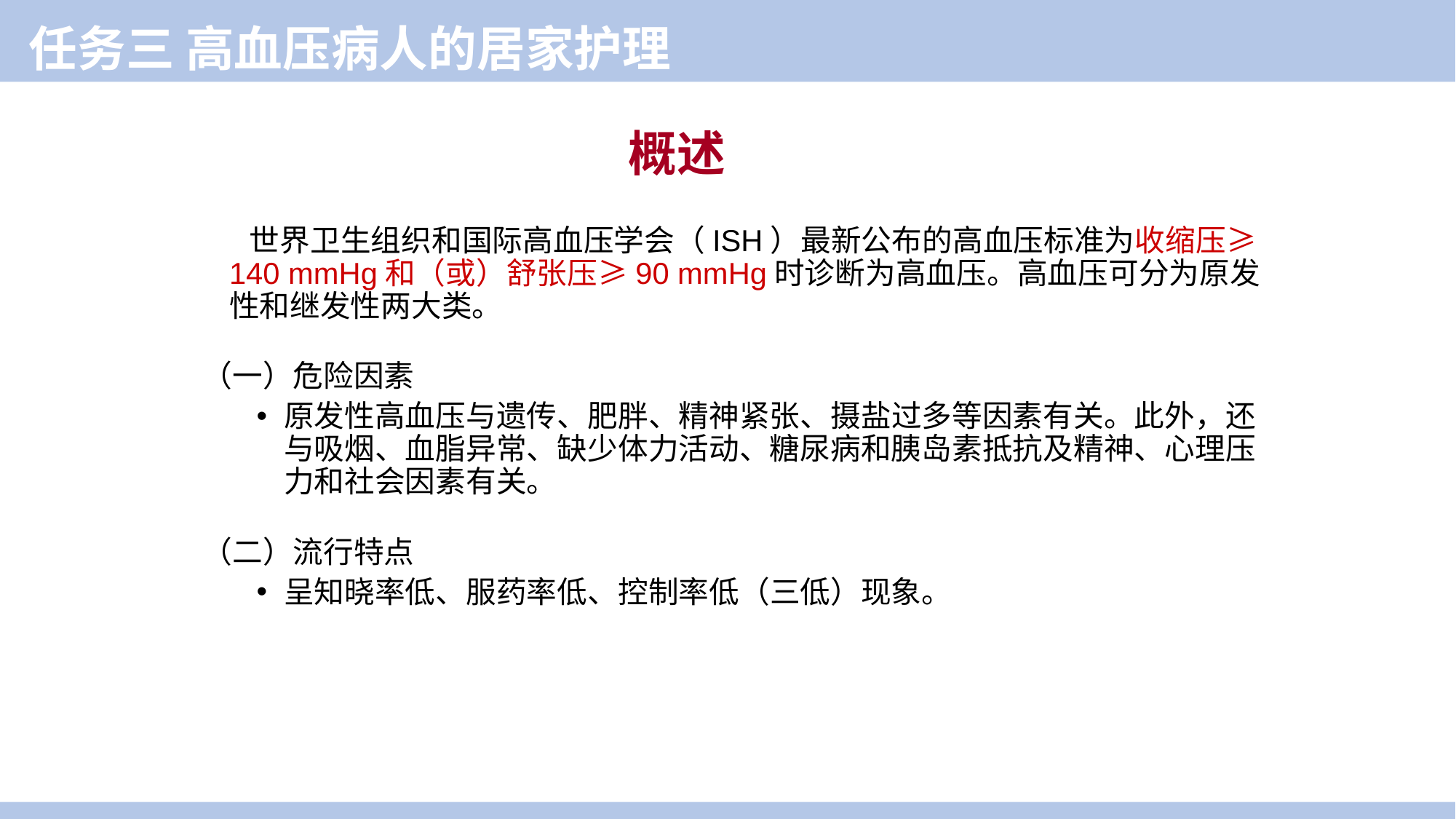

任务三 高血压病人的居家护理
概述
      世界卫生组织和国际高血压学会（ISH）最新公布的高血压标准为收缩压≥140 mmHg和（或）舒张压≥90 mmHg时诊断为高血压。高血压可分为原发性和继发性两大类。
（一）危险因素
原发性高血压与遗传、肥胖、精神紧张、摄盐过多等因素有关。此外，还与吸烟、血脂异常、缺少体力活动、糖尿病和胰岛素抵抗及精神、心理压力和社会因素有关。
（二）流行特点
呈知晓率低、服药率低、控制率低（三低）现象。